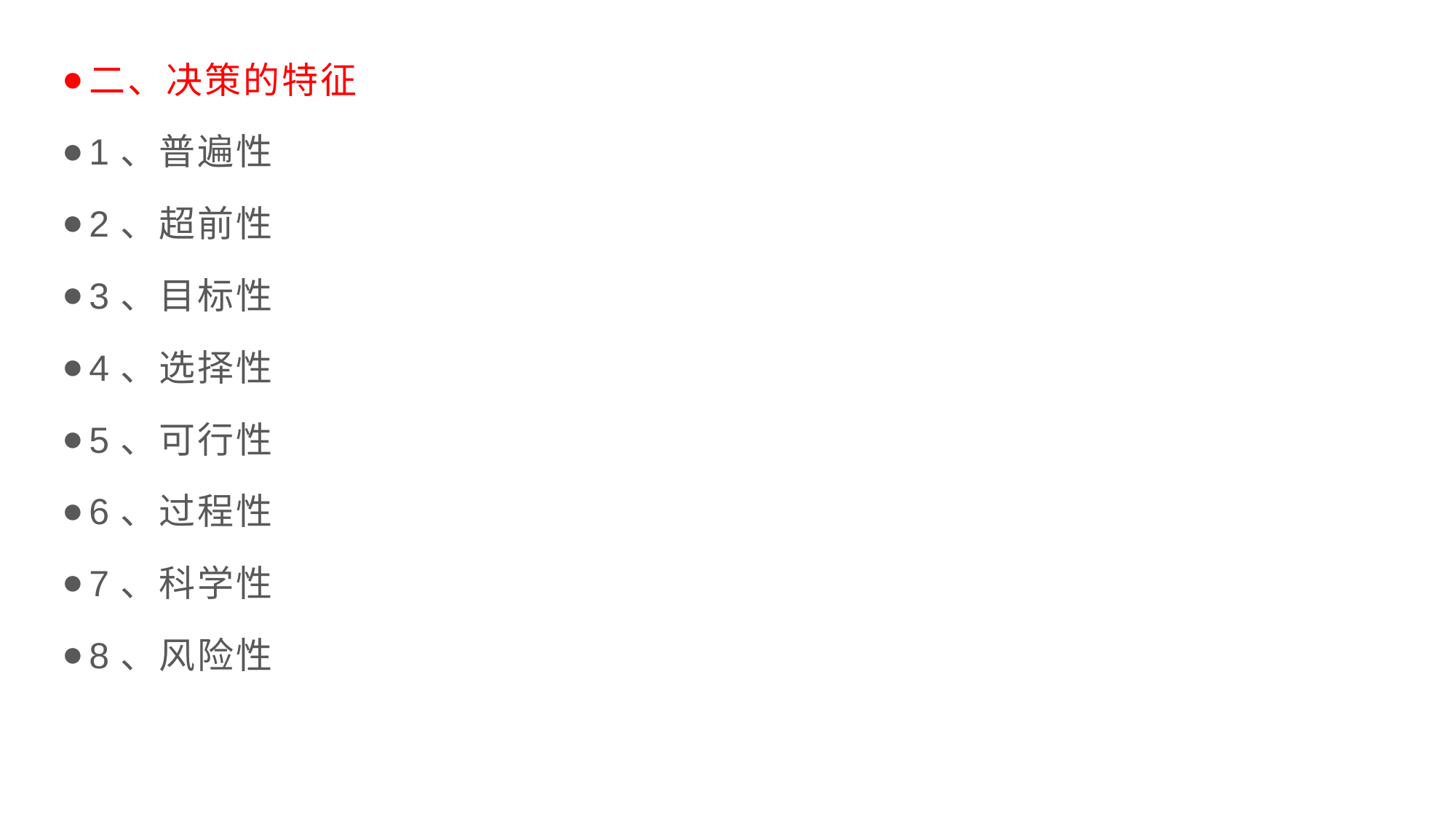

二、决策的特征
1、普遍性
2、超前性
3、目标性
4、选择性
5、可行性
6、过程性
7、科学性
8、风险性

12